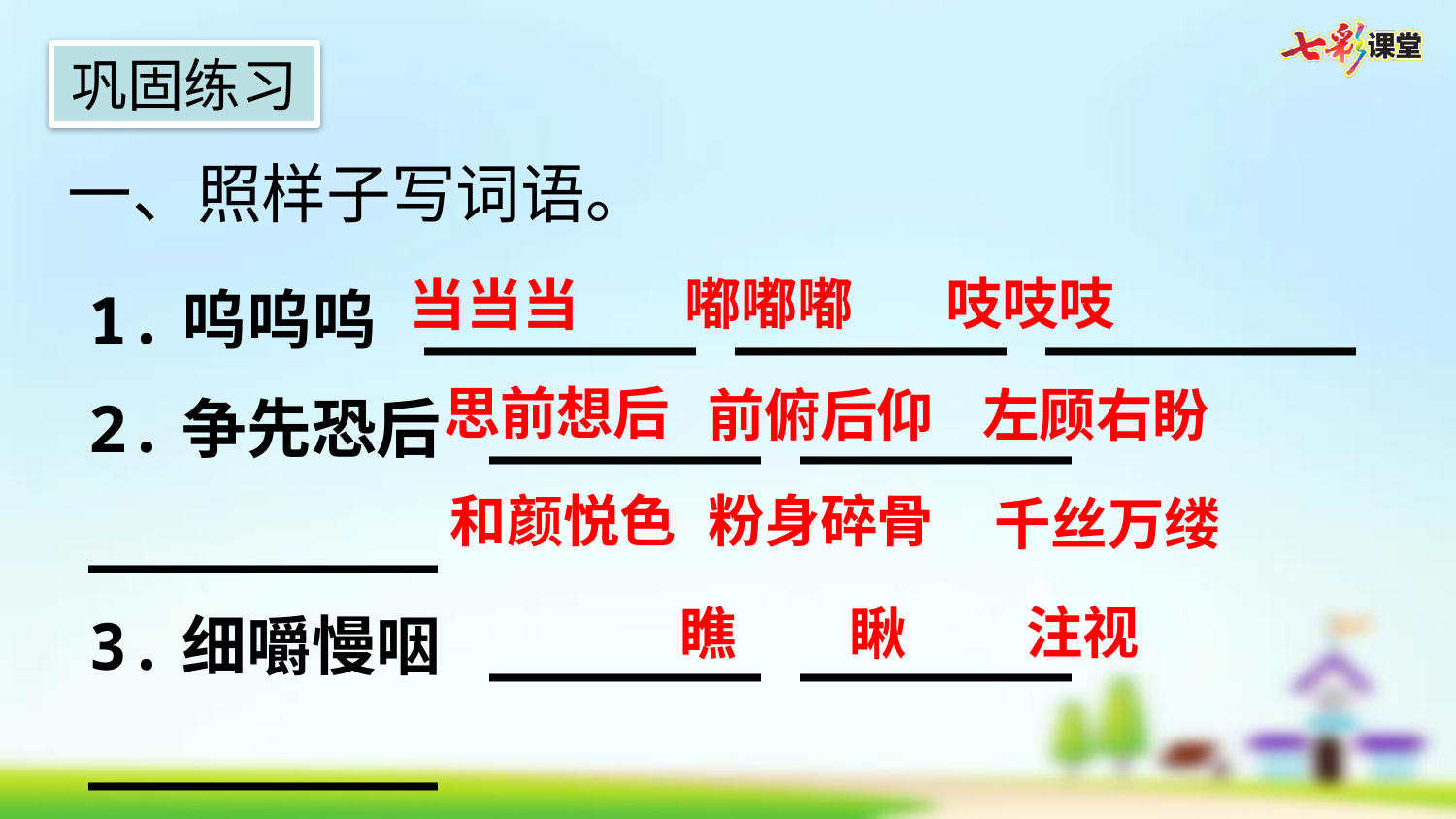

巩固练习
一、照样子写词语。
1.呜呜呜 _______ _______ ________
2.争先恐后 _______ _______ _________
3.细嚼慢咽 _______ _______ _________
4.盯(表示看的词) ____ _____ ______
嘟嘟嘟
吱吱吱
当当当
思前想后
前俯后仰
左顾右盼
粉身碎骨
和颜悦色
千丝万缕
注视
瞅
瞧